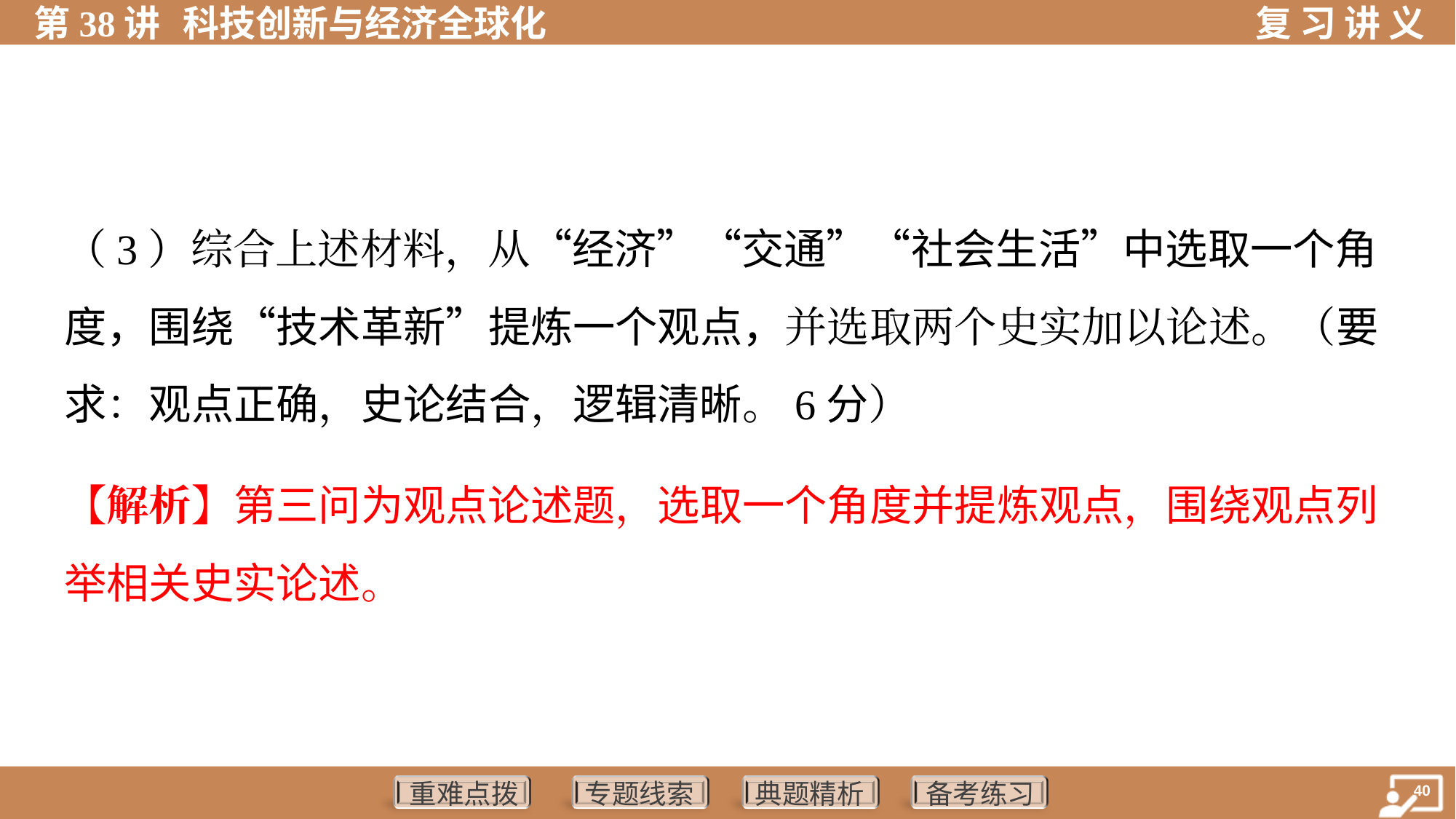

（3）综合上述材料，从“经济”“交通”“社会生活”中选取一个角
度，围绕“技术革新”提炼一个观点，并选取两个史实加以论述。（要
求：观点正确，史论结合，逻辑清晰。6分）
【解析】第三问为观点论述题，选取一个角度并提炼观点，围绕观点列
举相关史实论述。